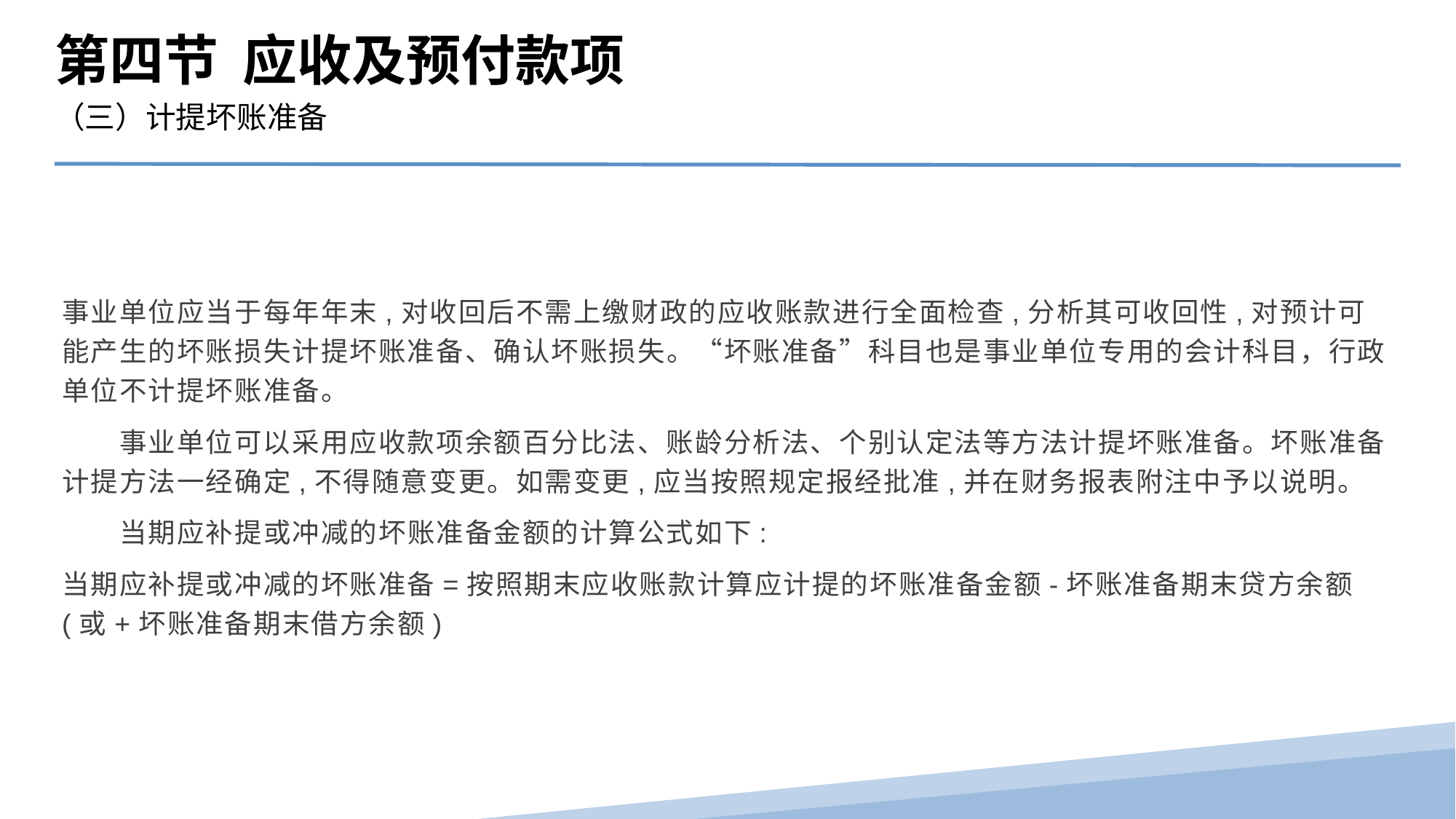

第四节  应收及预付款项
（三）计提坏账准备
事业单位应当于每年年末,对收回后不需上缴财政的应收账款进行全面检查,分析其可收回性,对预计可能产生的坏账损失计提坏账准备、确认坏账损失。“坏账准备”科目也是事业单位专用的会计科目，行政单位不计提坏账准备。
　　事业单位可以采用应收款项余额百分比法、账龄分析法、个别认定法等方法计提坏账准备。坏账准备计提方法一经确定,不得随意变更。如需变更,应当按照规定报经批准,并在财务报表附注中予以说明。
　　当期应补提或冲减的坏账准备金额的计算公式如下:
当期应补提或冲减的坏账准备=按照期末应收账款计算应计提的坏账准备金额-坏账准备期末贷方余额(或+坏账准备期末借方余额)